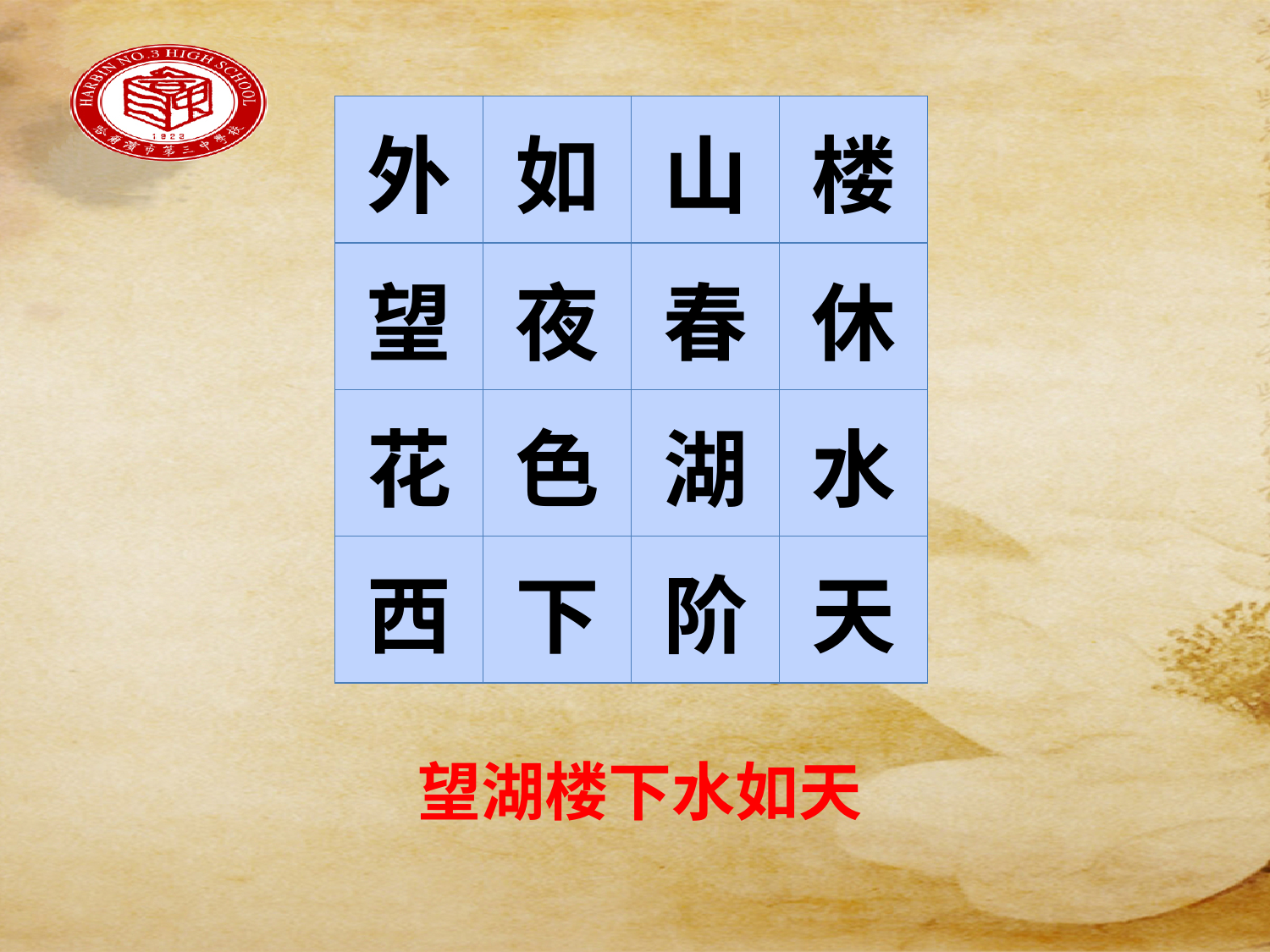

#
| 外 | 如 | 山 | 楼 |
| --- | --- | --- | --- |
| 望 | 夜 | 春 | 休 |
| 花 | 色 | 湖 | 水 |
| 西 | 下 | 阶 | 天 |
望湖楼下水如天